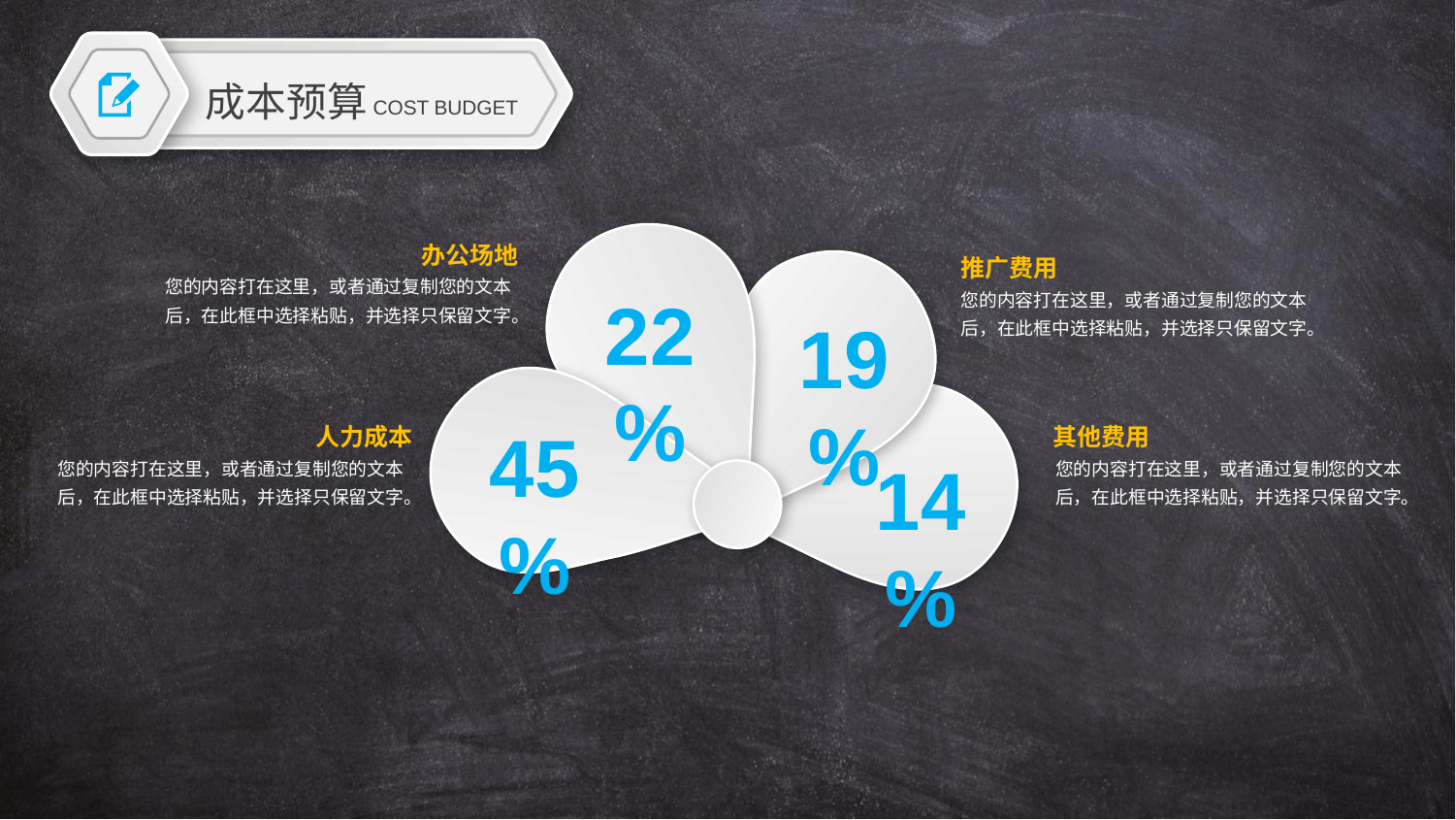

成本预算

COST BUDGET

办公场地
您的内容打在这里，或者通过复制您的文本后，在此框中选择粘贴，并选择只保留文字。
推广费用
您的内容打在这里，或者通过复制您的文本后，在此框中选择粘贴，并选择只保留文字。

22%
19%

45%
人力成本
您的内容打在这里，或者通过复制您的文本后，在此框中选择粘贴，并选择只保留文字。
其他费用
您的内容打在这里，或者通过复制您的文本后，在此框中选择粘贴，并选择只保留文字。
14%